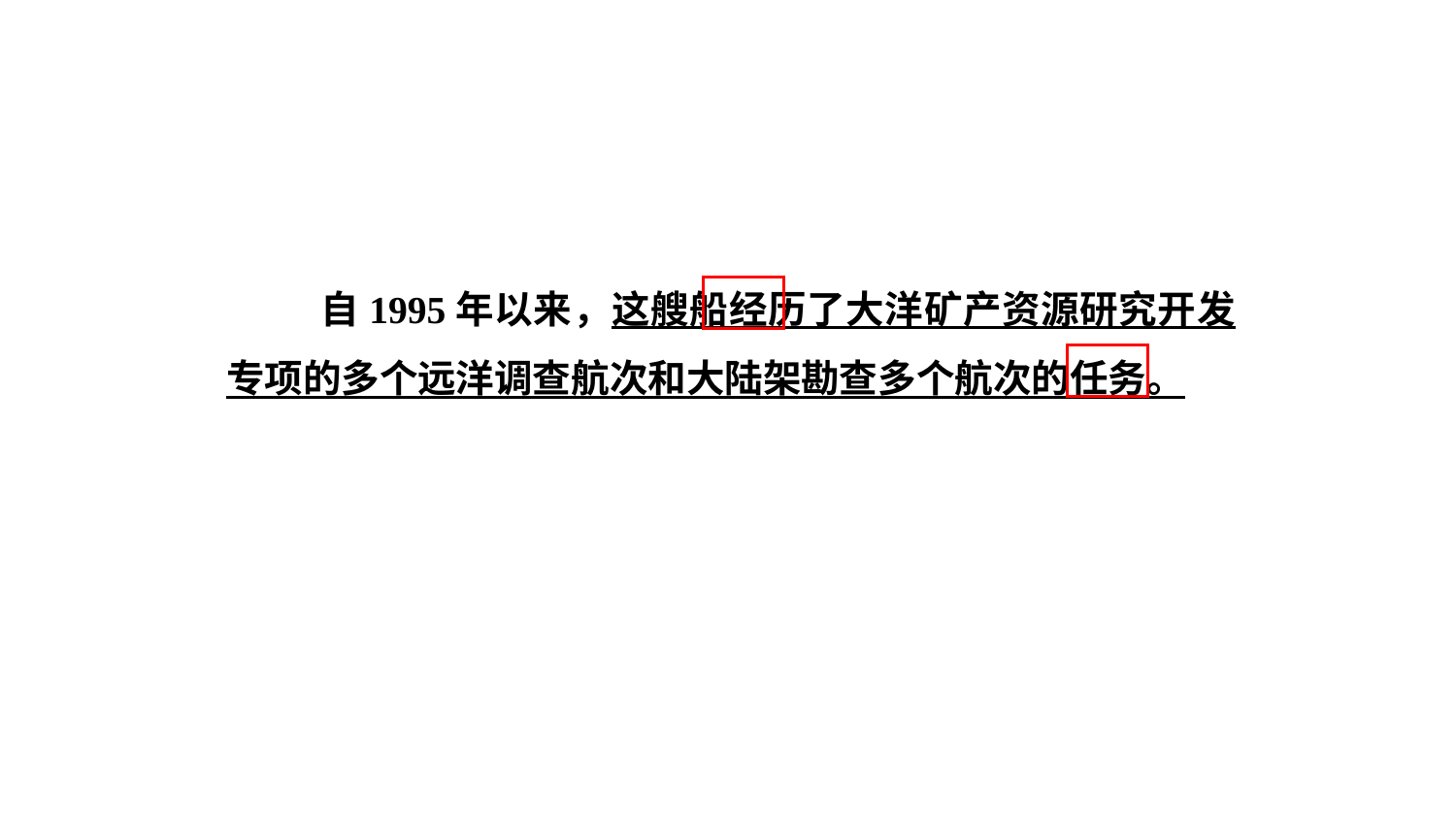

自1995年以来，这艘船经历了大洋矿产资源研究开发专项的多个远洋调查航次和大陆架勘查多个航次的任务。